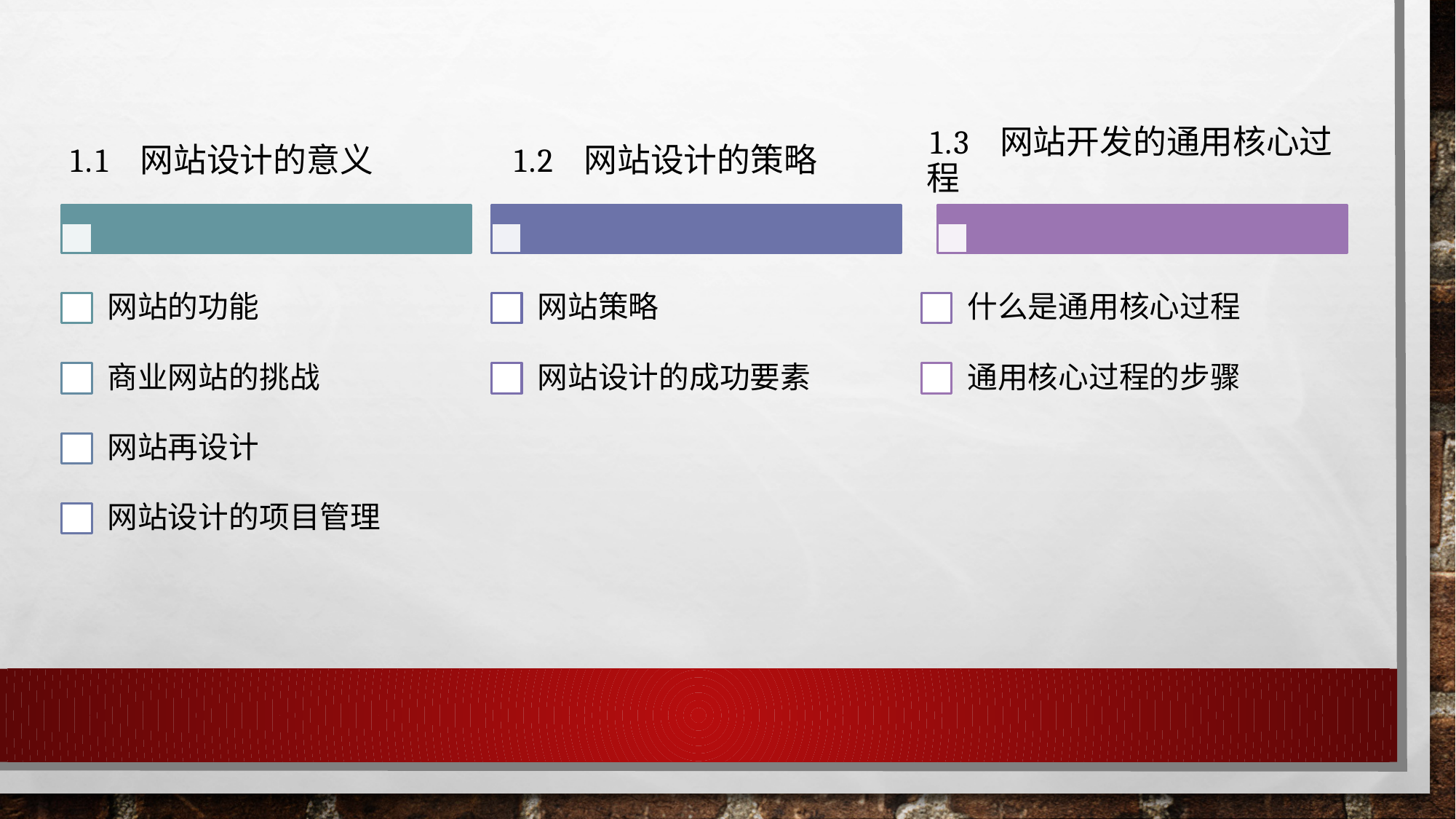

1.1   网站设计的意义
网站的功能
商业网站的挑战
网站再设计
网站设计的项目管理
1.2   网站设计的策略
网站策略
网站设计的成功要素
1.3   网站开发的通用核心过程
什么是通用核心过程
通用核心过程的步骤